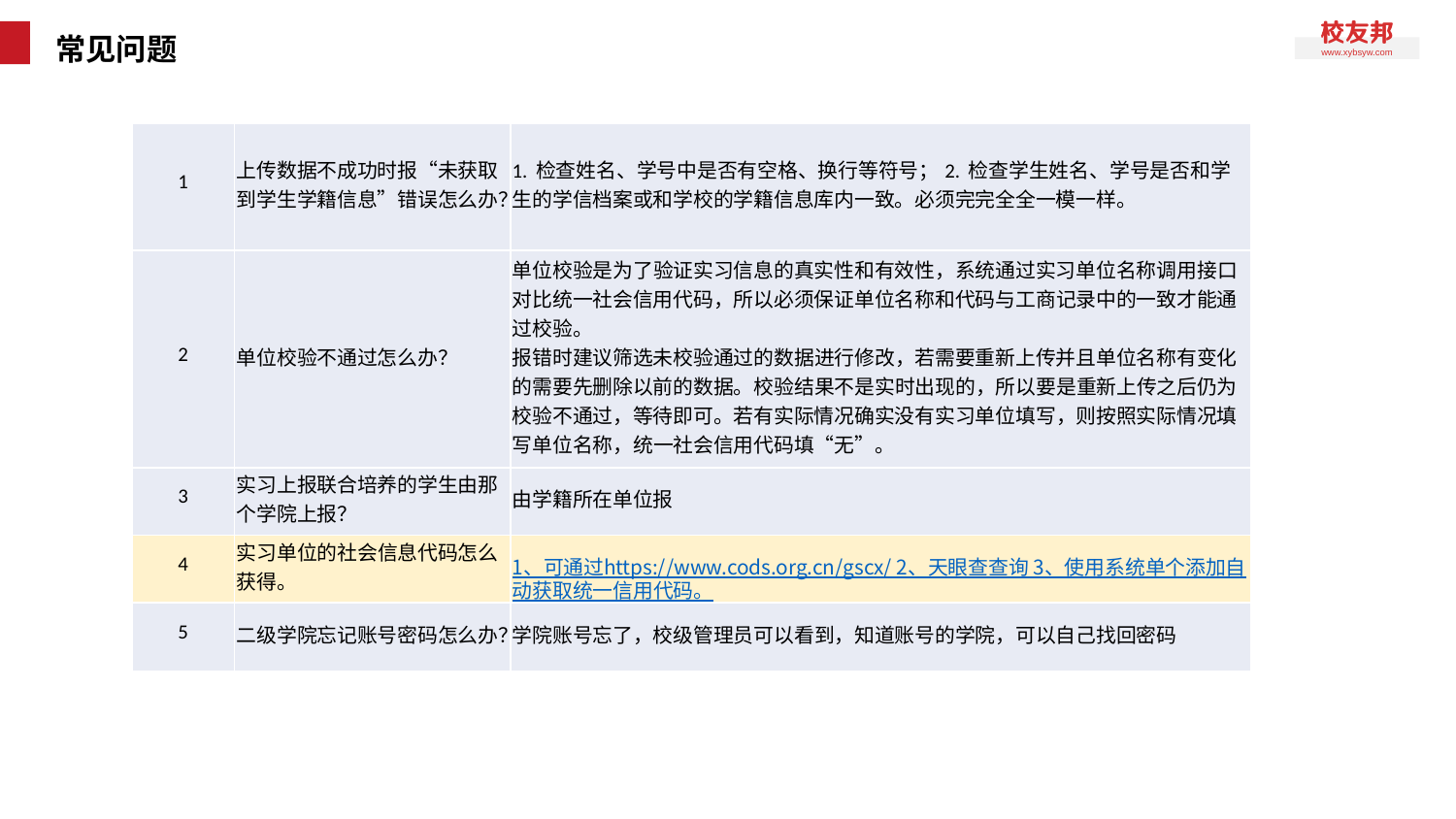

# 常见问题
| 1 | 上传数据不成功时报“未获取到学生学籍信息”错误怎么办？ | 1. 检查姓名、学号中是否有空格、换行等符号；2. 检查学生姓名、学号是否和学生的学信档案或和学校的学籍信息库内一致。必须完完全全一模一样。 |
| --- | --- | --- |
| 2 | 单位校验不通过怎么办？ | 单位校验是为了验证实习信息的真实性和有效性，系统通过实习单位名称调用接口对比统一社会信用代码，所以必须保证单位名称和代码与工商记录中的一致才能通过校验。 报错时建议筛选未校验通过的数据进行修改，若需要重新上传并且单位名称有变化的需要先删除以前的数据。校验结果不是实时出现的，所以要是重新上传之后仍为校验不通过，等待即可。若有实际情况确实没有实习单位填写，则按照实际情况填写单位名称，统一社会信用代码填“无”。 |
| 3 | 实习上报联合培养的学生由那个学院上报？ | 由学籍所在单位报 |
| 4 | 实习单位的社会信息代码怎么获得。 | 1、可通过https://www.cods.org.cn/gscx/ 2、天眼查查询 3、使用系统单个添加自动获取统一信用代码。 |
| 5 | 二级学院忘记账号密码怎么办？ | 学院账号忘了，校级管理员可以看到，知道账号的学院，可以自己找回密码 |